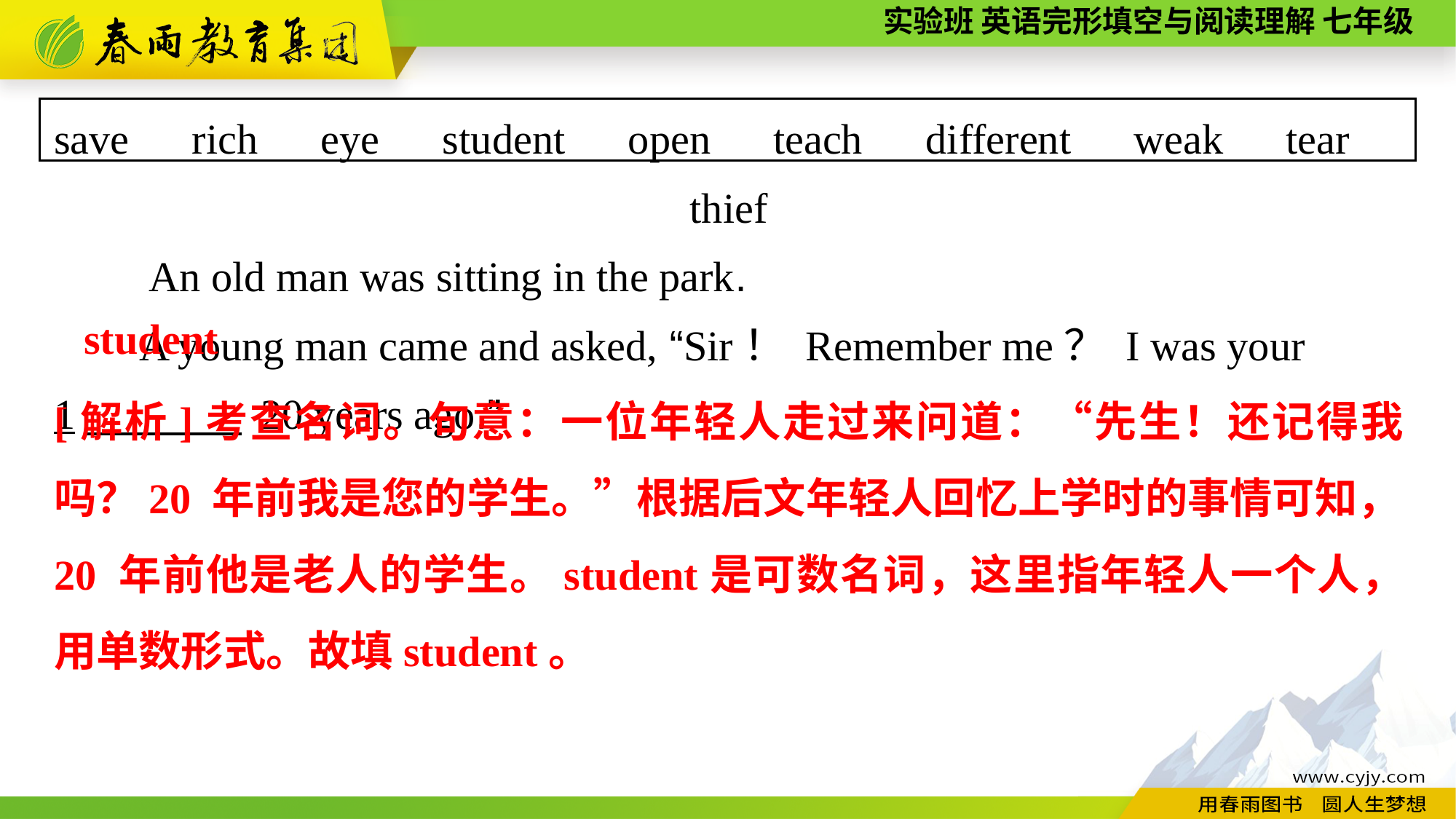

save　rich　eye　student　open　teach　different　weak　tear　thief
　　An old man was sitting in the park.
A young man came and asked, “Sir！ Remember me？ I was your
1　             20 years ago.”

student
[解析]考查名词。句意：一位年轻人走过来问道：“先生！还记得我吗？20 年前我是您的学生。”根据后文年轻人回忆上学时的事情可知，20 年前他是老人的学生。student是可数名词，这里指年轻人一个人，用单数形式。故填student。